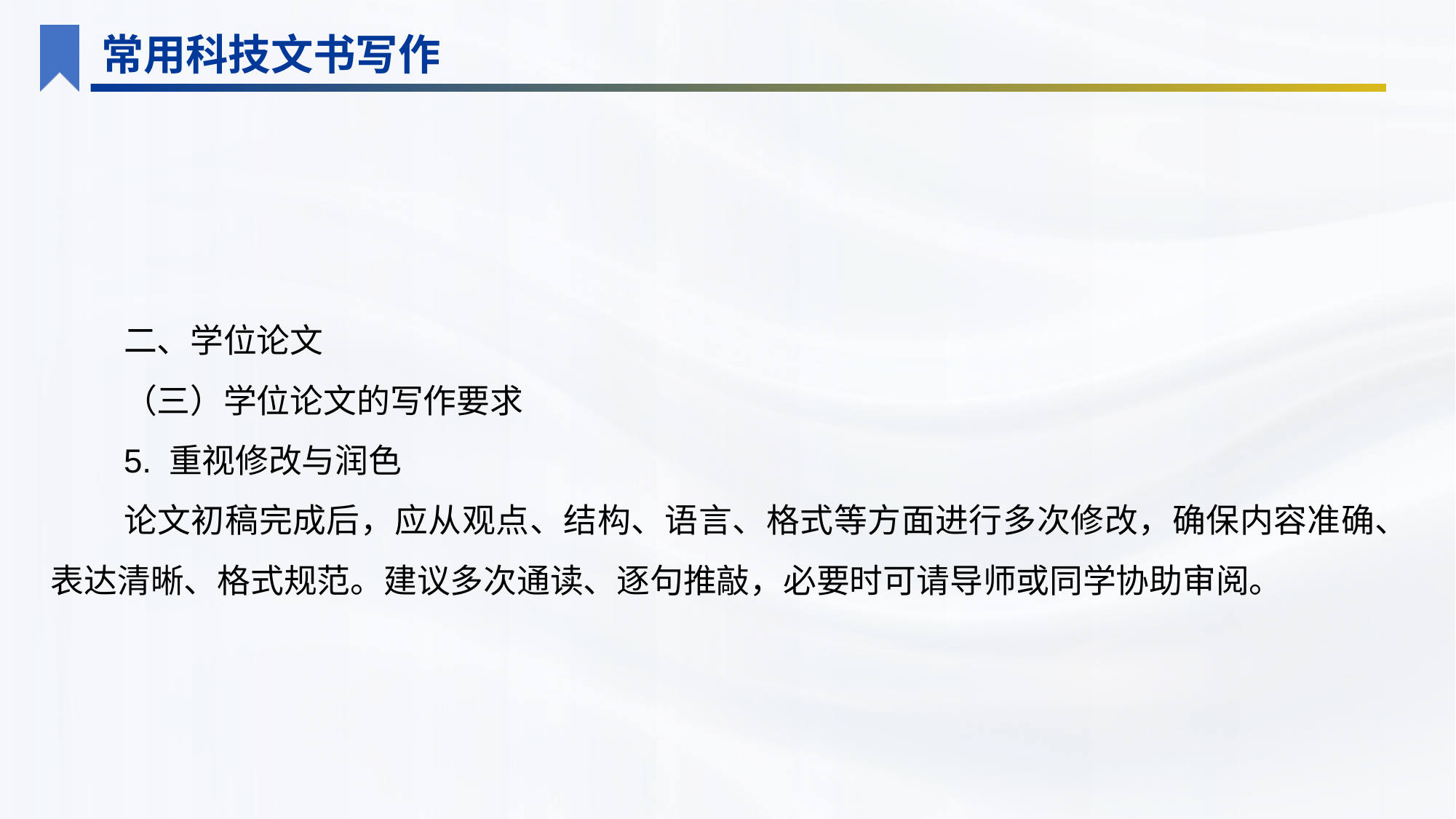

常用科技文书写作
二、学位论文
（三）学位论文的写作要求
5. 重视修改与润色
论文初稿完成后，应从观点、结构、语言、格式等方面进行多次修改，确保内容准确、表达清晰、格式规范。建议多次通读、逐句推敲，必要时可请导师或同学协助审阅。